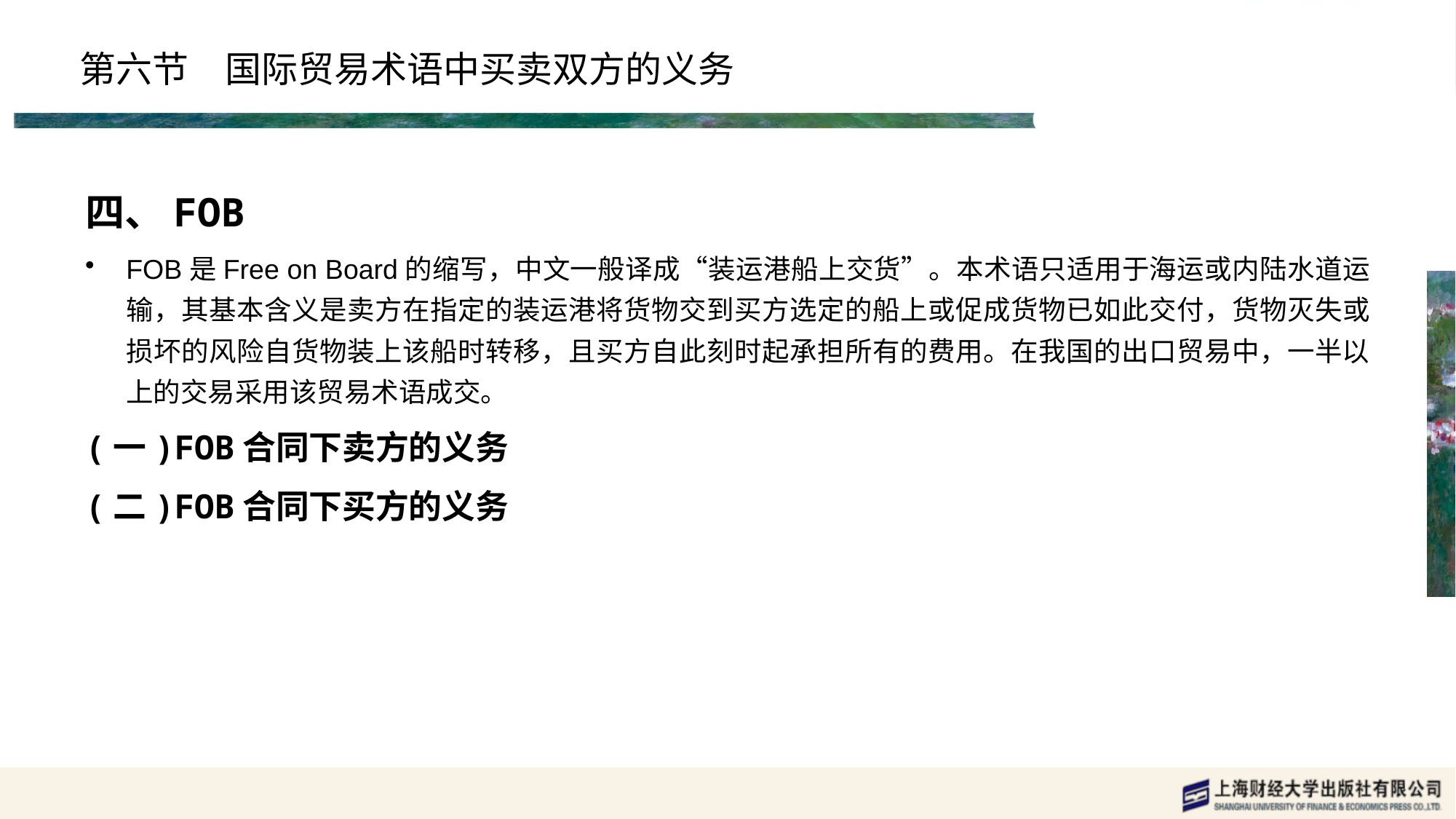

# 第六节　国际贸易术语中买卖双方的义务
四、FOB
FOB是Free on Board的缩写，中文一般译成“装运港船上交货”。本术语只适用于海运或内陆水道运输，其基本含义是卖方在指定的装运港将货物交到买方选定的船上或促成货物已如此交付，货物灭失或损坏的风险自货物装上该船时转移，且买方自此刻时起承担所有的费用。在我国的出口贸易中，一半以上的交易采用该贸易术语成交。
(一)FOB合同下卖方的义务
(二)FOB合同下买方的义务